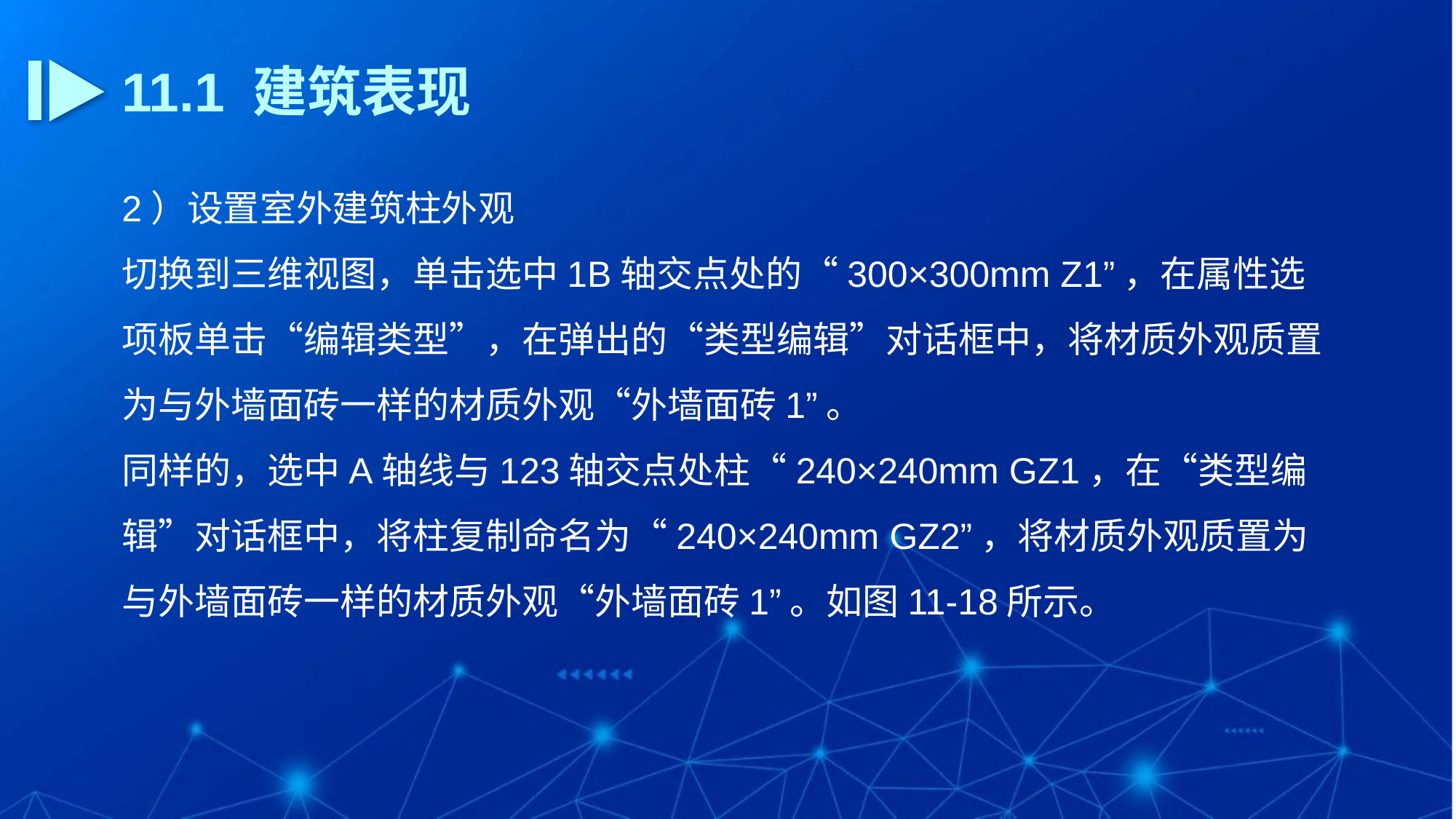

11.1 建筑表现

2）设置室外建筑柱外观
切换到三维视图，单击选中1B轴交点处的“300×300mm Z1”，在属性选项板单击“编辑类型”，在弹出的“类型编辑”对话框中，将材质外观质置为与外墙面砖一样的材质外观“外墙面砖1”。
同样的，选中A轴线与123轴交点处柱“240×240mm GZ1，在“类型编辑”对话框中，将柱复制命名为“240×240mm GZ2”，将材质外观质置为与外墙面砖一样的材质外观“外墙面砖1”。如图11-18所示。